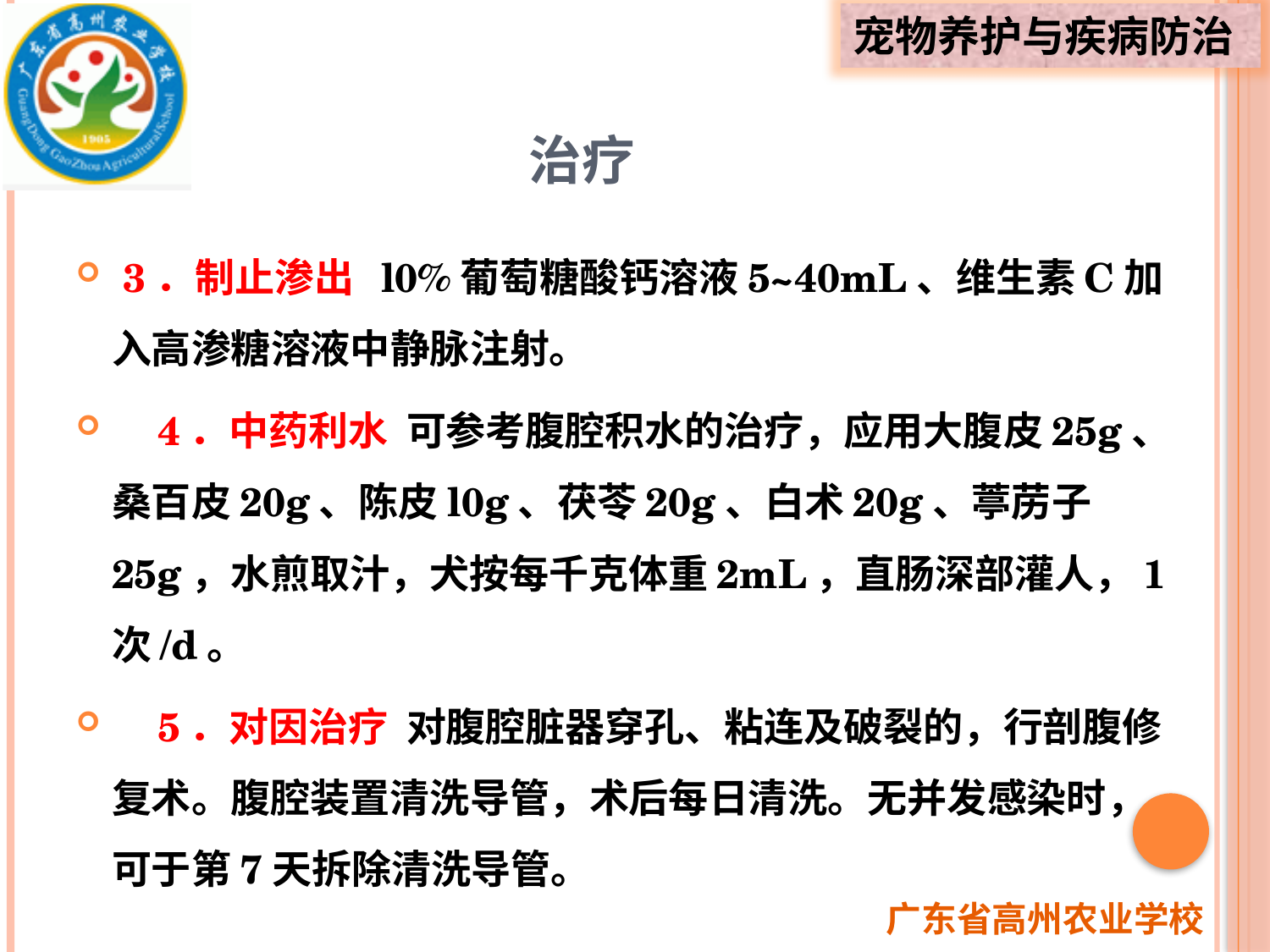

# 治疗
 3．制止渗出  l0%葡萄糖酸钙溶液5~40mL、维生素C加入高渗糖溶液中静脉注射。
    4．中药利水  可参考腹腔积水的治疗，应用大腹皮25g、桑百皮20g、陈皮l0g、茯苓20g、白术20g、葶苈子25g，水煎取汁，犬按每千克体重2mL，直肠深部灌人，1次/d。
    5．对因治疗  对腹腔脏器穿孔、粘连及破裂的，行剖腹修复术。腹腔装置清洗导管，术后每日清洗。无并发感染时，可于第7天拆除清洗导管。